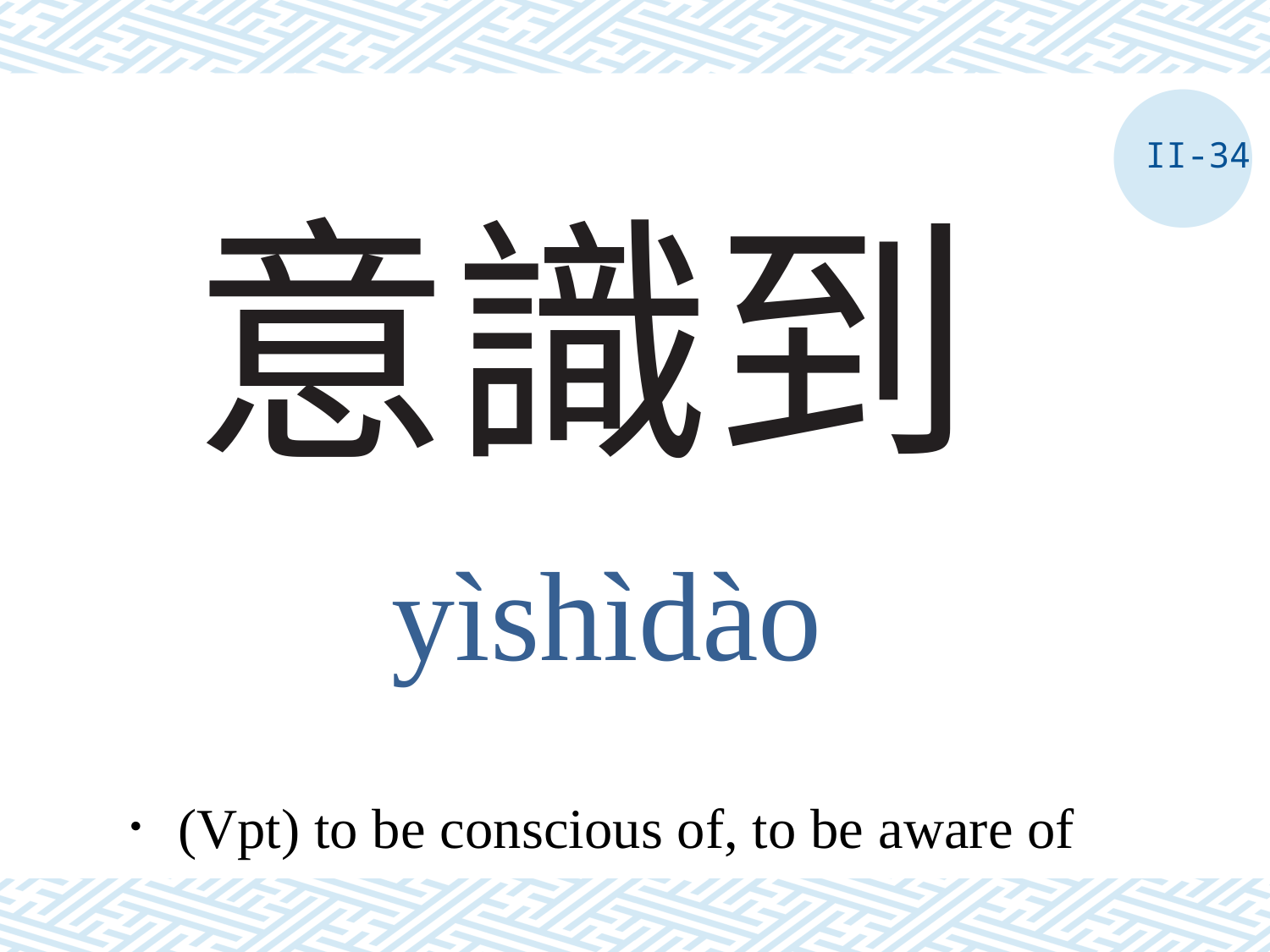

II-34

# 意識到
yìshìdào
．(Vpt) to be conscious of, to be aware of